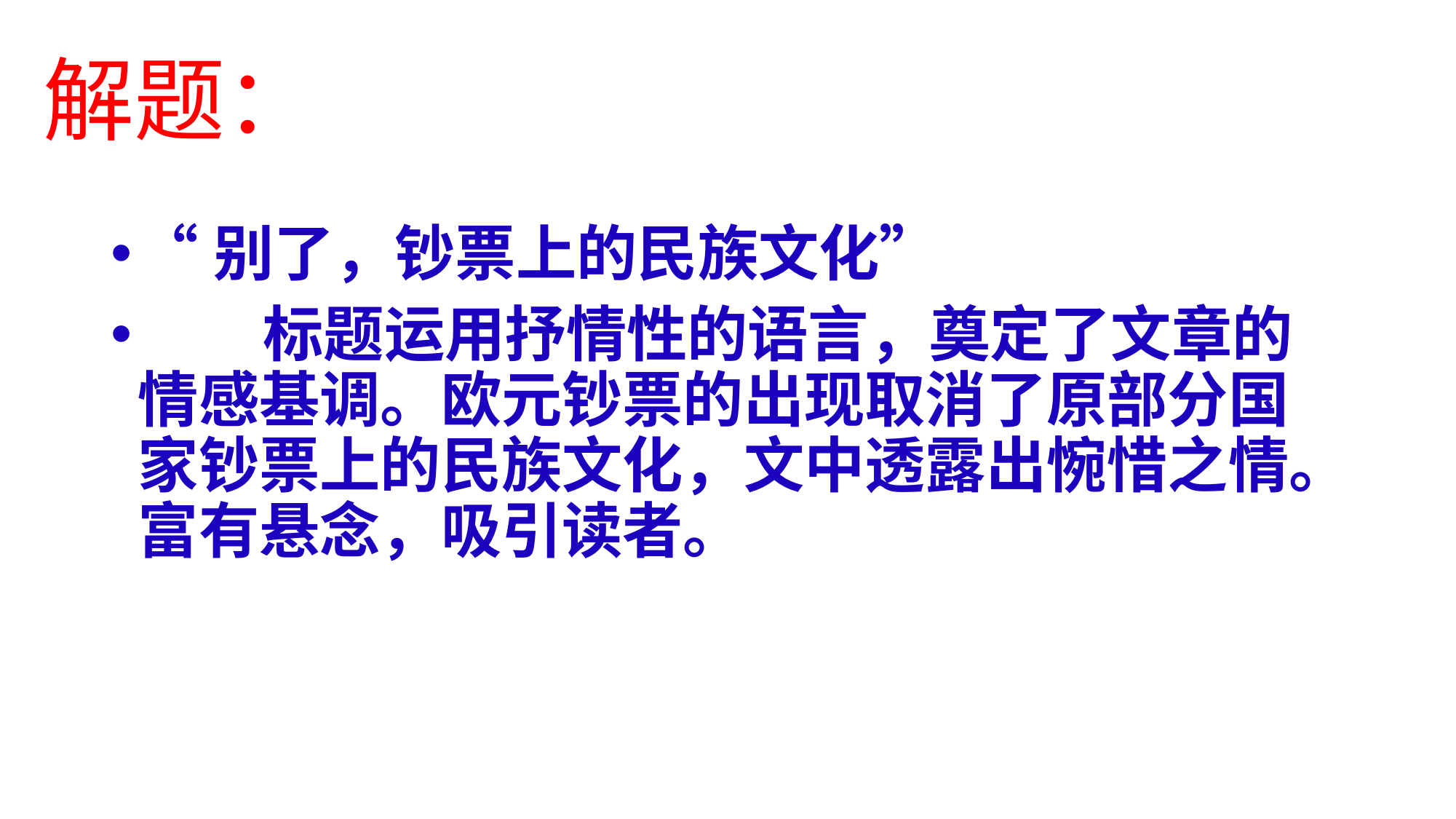

# 解题：
“别了，钞票上的民族文化”
        标题运用抒情性的语言，奠定了文章的情感基调。欧元钞票的出现取消了原部分国家钞票上的民族文化，文中透露出惋惜之情。富有悬念，吸引读者。